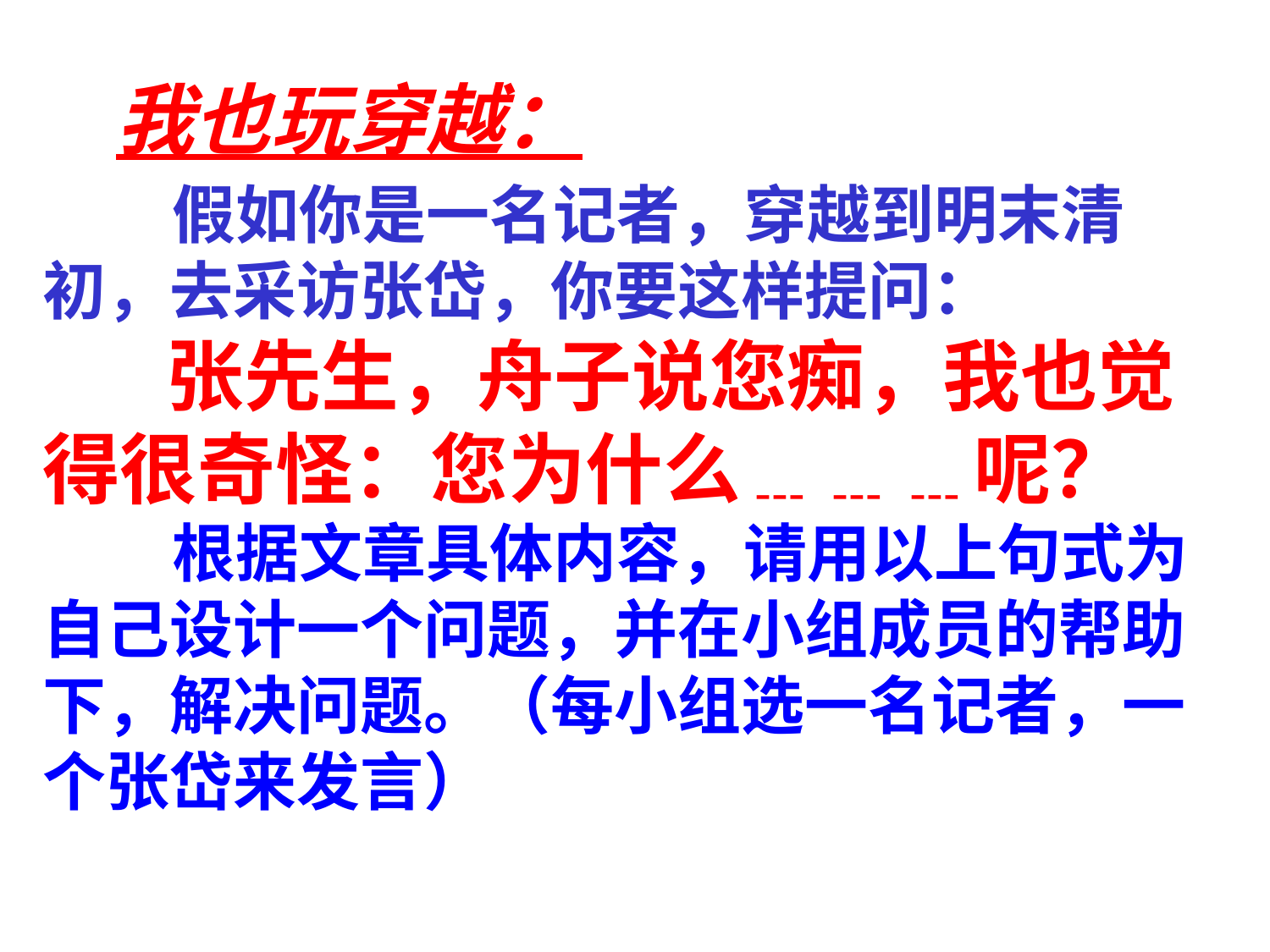

# 我也玩穿越：
        假如你是一名记者，穿越到明末清初，去采访张岱，你要这样提问：
      张先生，舟子说您痴，我也觉得很奇怪：您为什么﹍﹍﹍呢？
         根据文章具体内容，请用以上句式为自己设计一个问题，并在小组成员的帮助下，解决问题。（每小组选一名记者，一个张岱来发言）